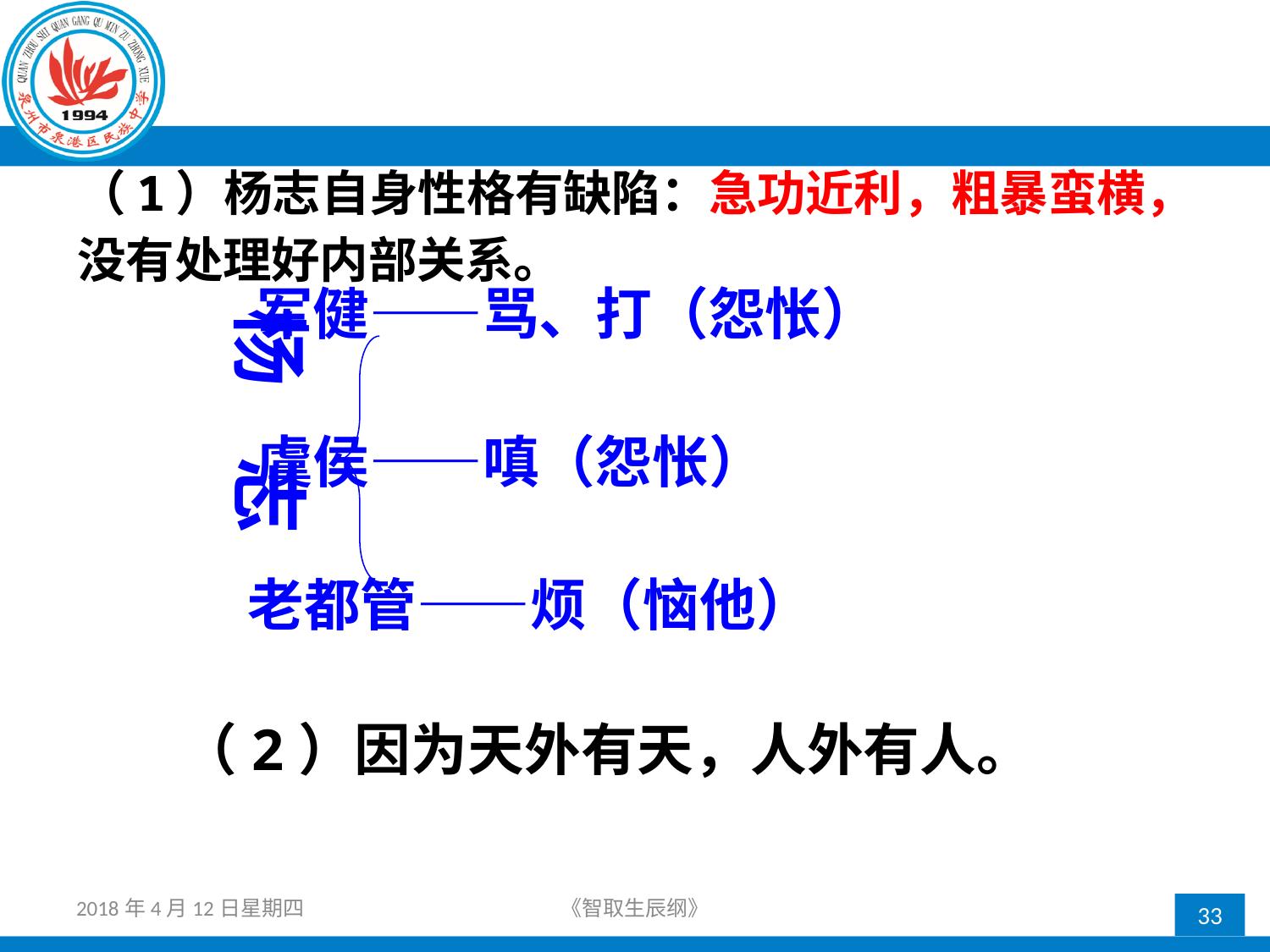

# （1）杨志自身性格有缺陷：急功近利，粗暴蛮横，没有处理好内部关系。
           军健——骂、打（怨怅）

           虞侯——嗔（怨怅）

           老都管——烦（恼他）
杨    志

（2）因为天外有天，人外有人。
2018年4月12日星期四
《智取生辰纲》